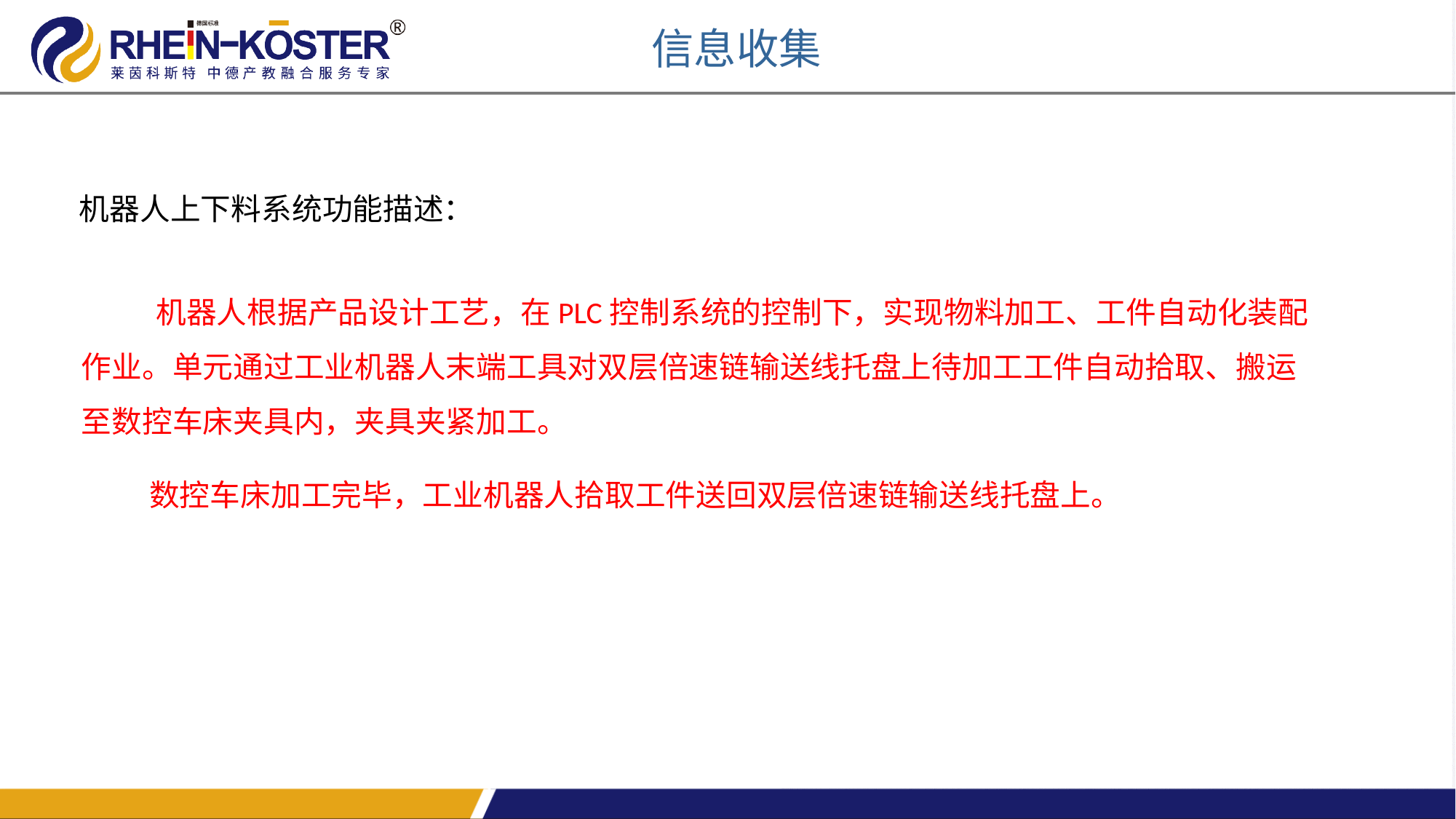

信息收集
 机器人上下料系统功能描述：
          机器人根据产品设计工艺，在PLC控制系统的控制下，实现物料加工、工件自动化装配作业。单元通过工业机器人末端工具对双层倍速链输送线托盘上待加工工件自动拾取、搬运至数控车床夹具内，夹具夹紧加工。
         数控车床加工完毕，工业机器人拾取工件送回双层倍速链输送线托盘上。